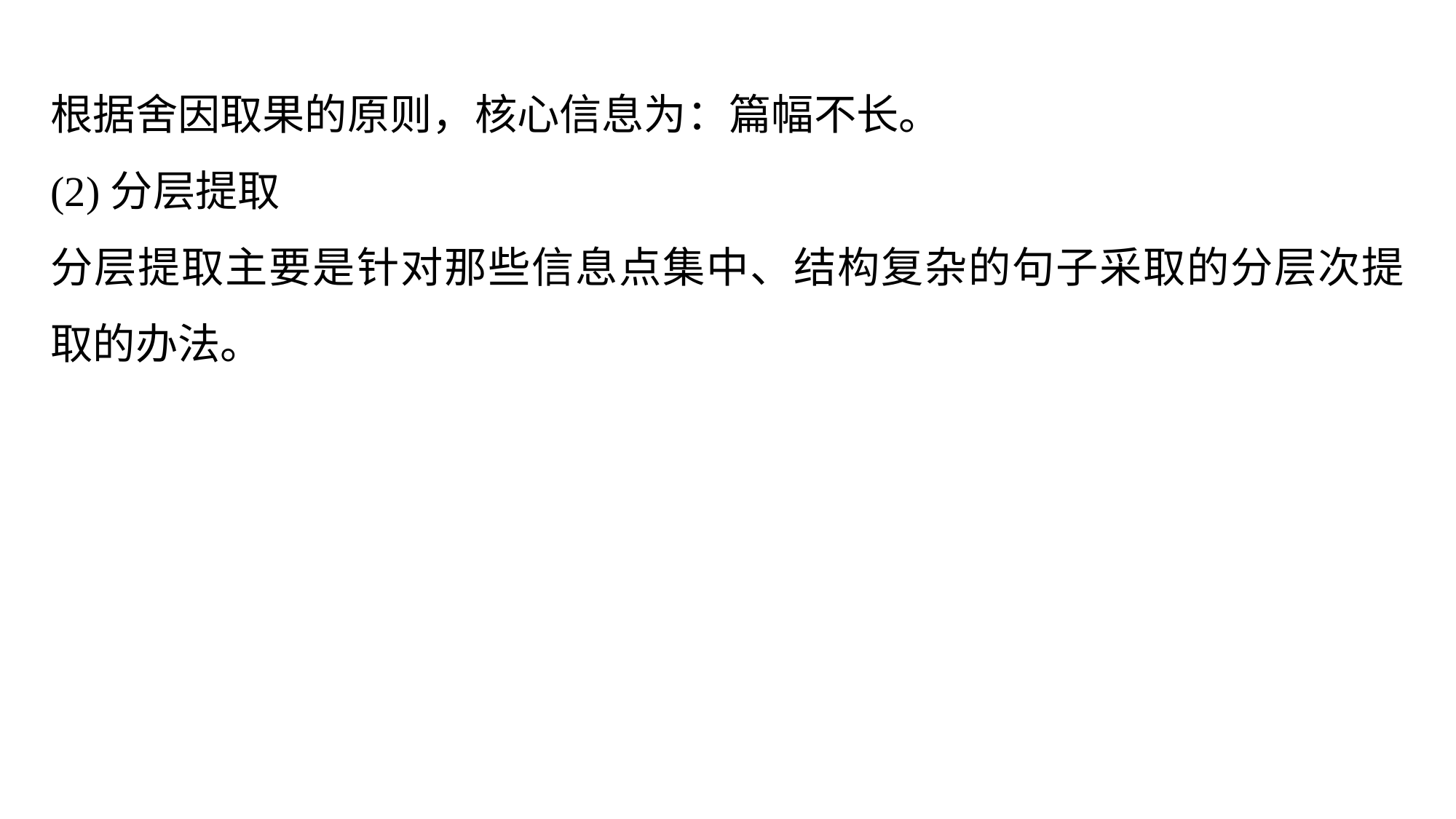

根据舍因取果的原则，核心信息为：篇幅不长。
(2)分层提取
分层提取主要是针对那些信息点集中、结构复杂的句子采取的分层次提取的办法。